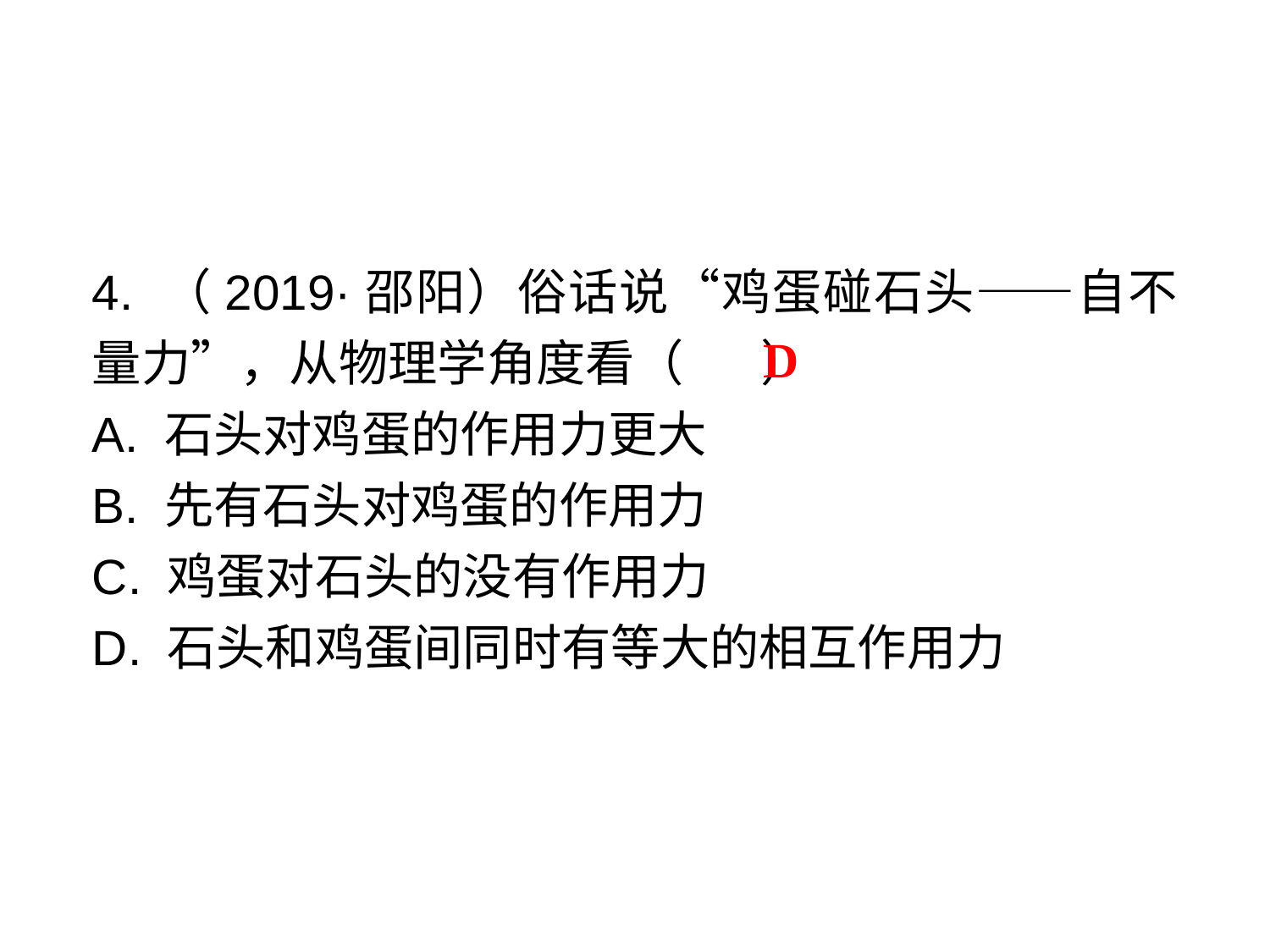

4. （2019·邵阳）俗话说“鸡蛋碰石头——自不量力”，从物理学角度看（       ）
A. 石头对鸡蛋的作用力更大
B. 先有石头对鸡蛋的作用力
C. 鸡蛋对石头的没有作用力
D. 石头和鸡蛋间同时有等大的相互作用力
 D